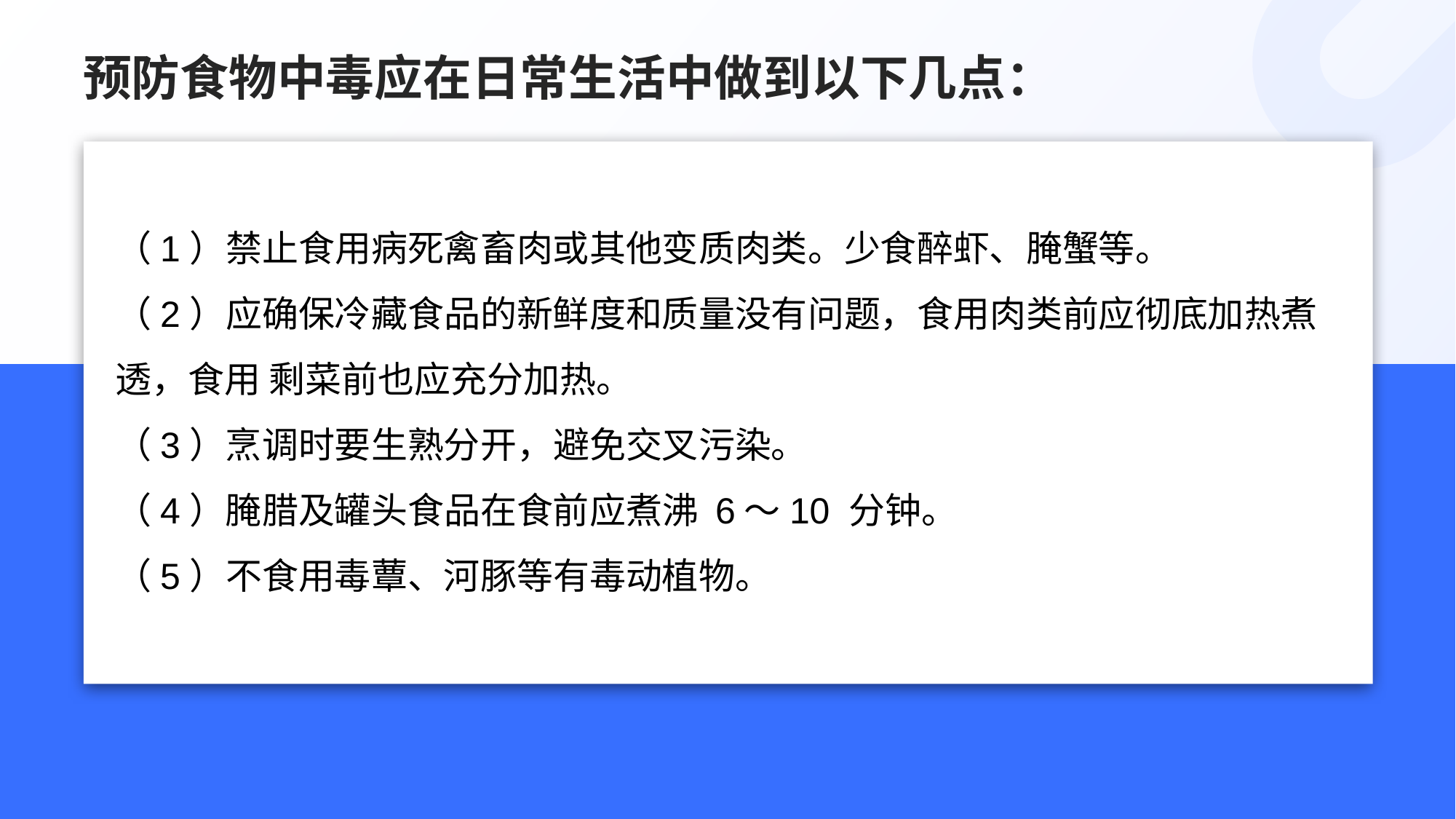

# 预防食物中毒应在日常生活中做到以下几点：

（1）禁止食用病死禽畜肉或其他变质肉类。少食醉虾、腌蟹等。
（2）应确保冷藏食品的新鲜度和质量没有问题，食用肉类前应彻底加热煮透，食用 剩菜前也应充分加热。
（3）烹调时要生熟分开，避免交叉污染。
（4）腌腊及罐头食品在食前应煮沸 6～10 分钟。
（5）不食用毒蕈、河豚等有毒动植物。